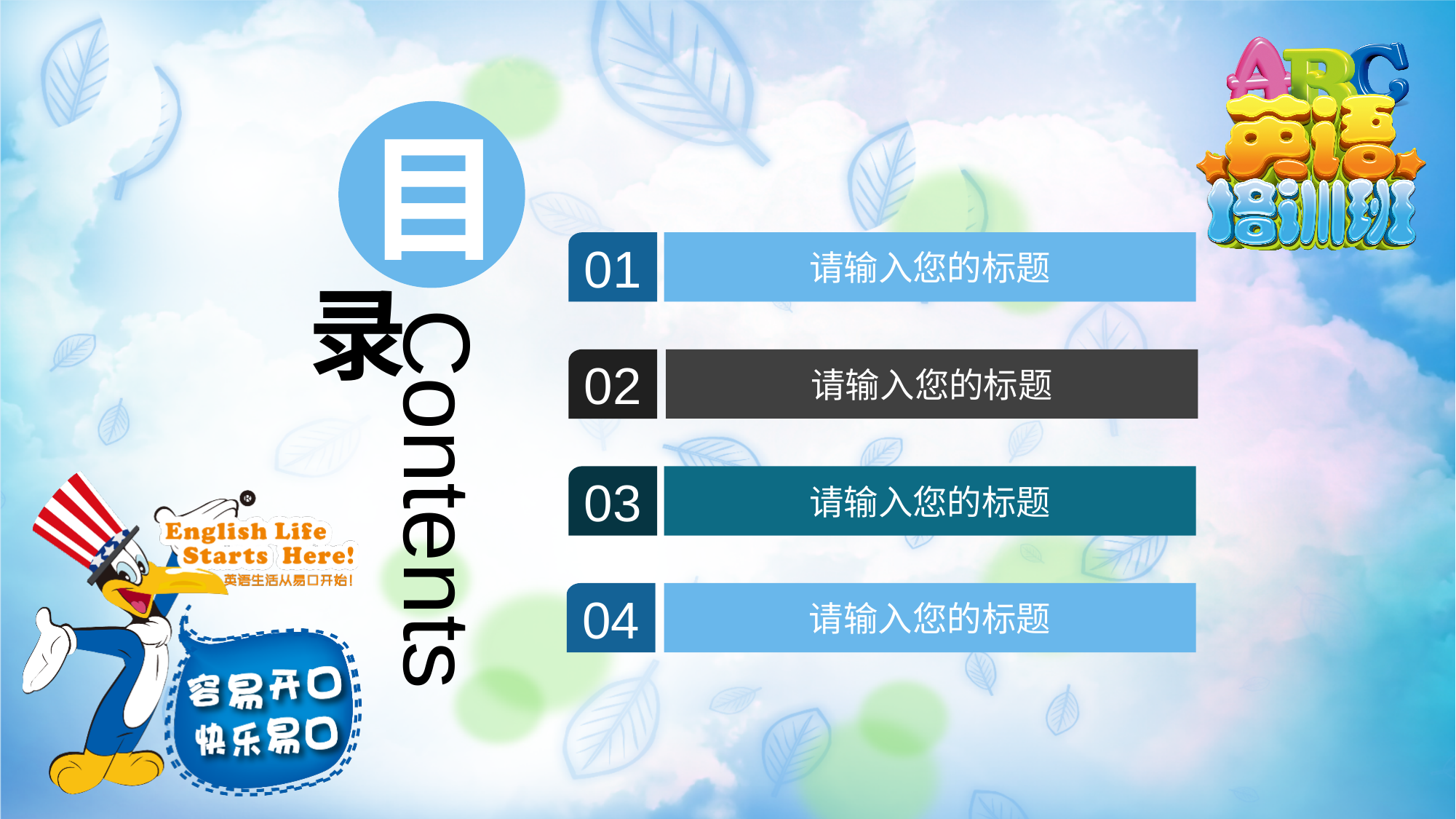

目
01
请输入您的标题
录
Contents
02
请输入您的标题
03
请输入您的标题
04
请输入您的标题